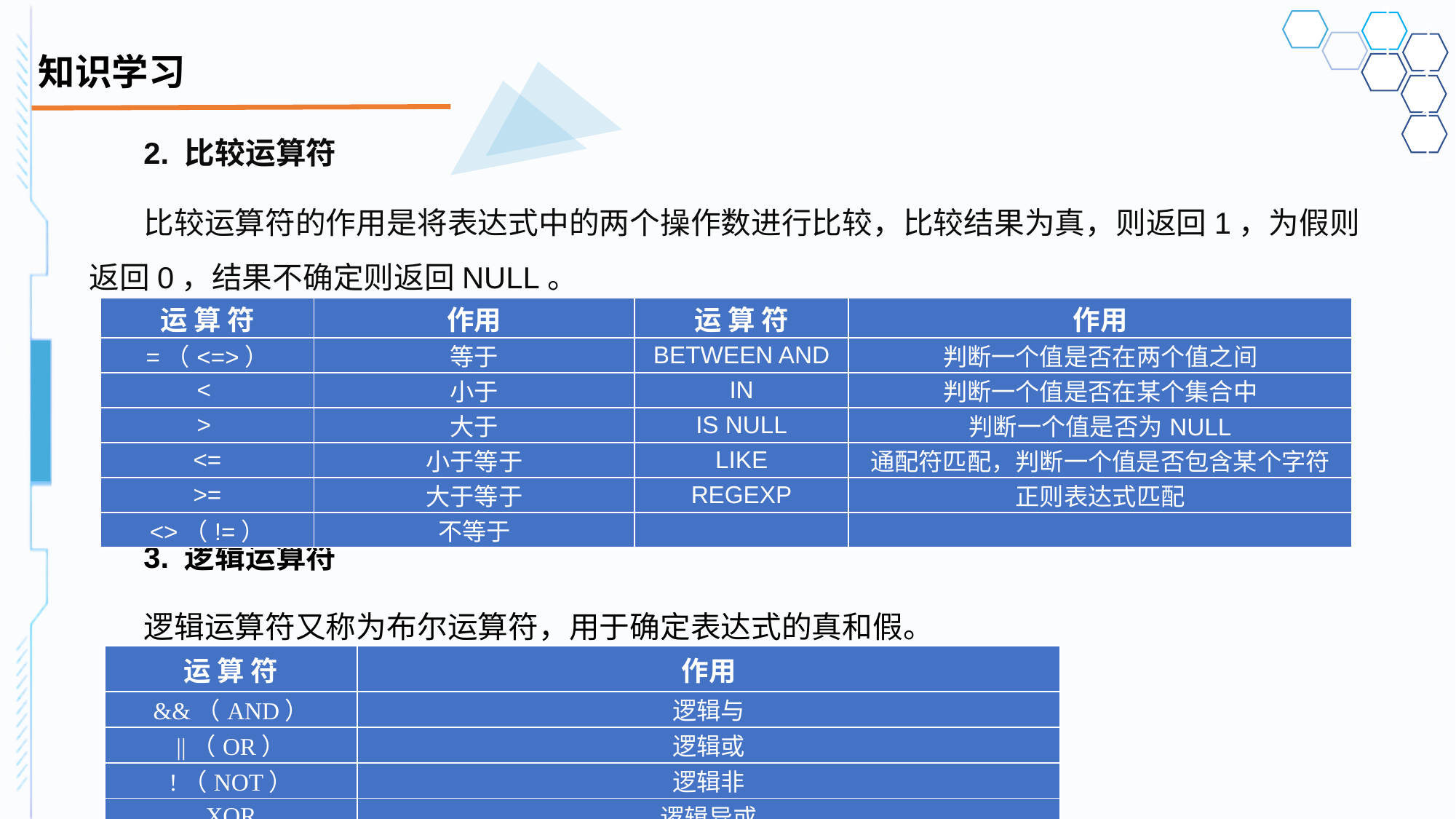

# 知识学习

2. 比较运算符
比较运算符的作用是将表达式中的两个操作数进行比较，比较结果为真，则返回1，为假则返回0，结果不确定则返回NULL。

3. 逻辑运算符
逻辑运算符又称为布尔运算符，用于确定表达式的真和假。

| 运 算 符 | 作用 | 运 算 符 | 作用 |
| --- | --- | --- | --- |
| =（<=>） | 等于 | BETWEEN AND | 判断一个值是否在两个值之间 |
| < | 小于 | IN | 判断一个值是否在某个集合中 |
| > | 大于 | IS NULL | 判断一个值是否为NULL |
| <= | 小于等于 | LIKE | 通配符匹配，判断一个值是否包含某个字符 |
| >= | 大于等于 | REGEXP | 正则表达式匹配 |
| <>（!=） | 不等于 |  |  |
| 运 算 符 | 作用 |
| --- | --- |
| &&（AND） | 逻辑与 |
| ||（OR） | 逻辑或 |
| !（NOT） | 逻辑非 |
| XOR | 逻辑异或 |